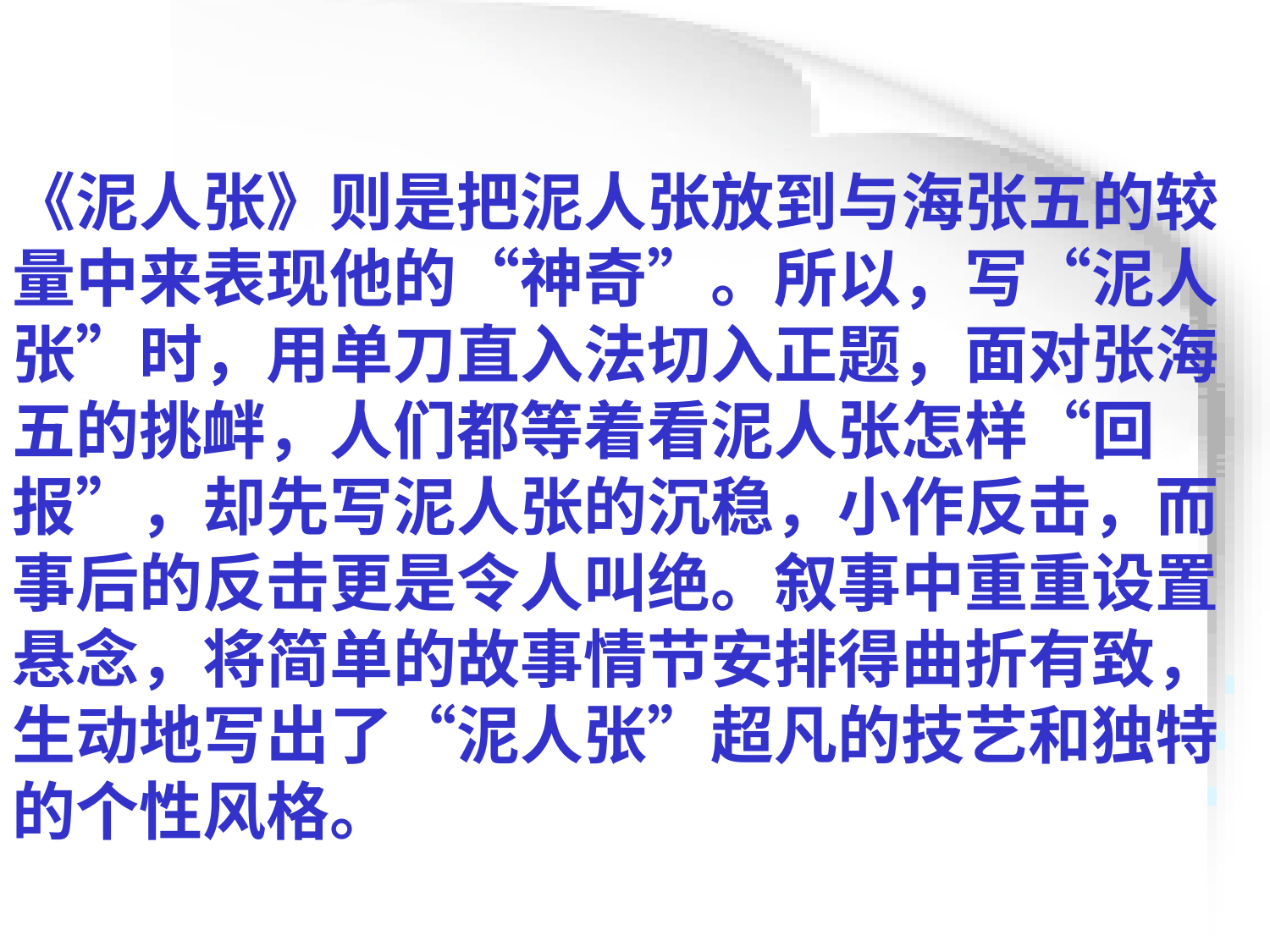

《泥人张》则是把泥人张放到与海张五的较量中来表现他的“神奇”。所以，写“泥人张”时，用单刀直入法切入正题，面对张海五的挑衅，人们都等着看泥人张怎样“回报”，却先写泥人张的沉稳，小作反击，而事后的反击更是令人叫绝。叙事中重重设置悬念，将简单的故事情节安排得曲折有致，生动地写出了“泥人张”超凡的技艺和独特的个性风格。